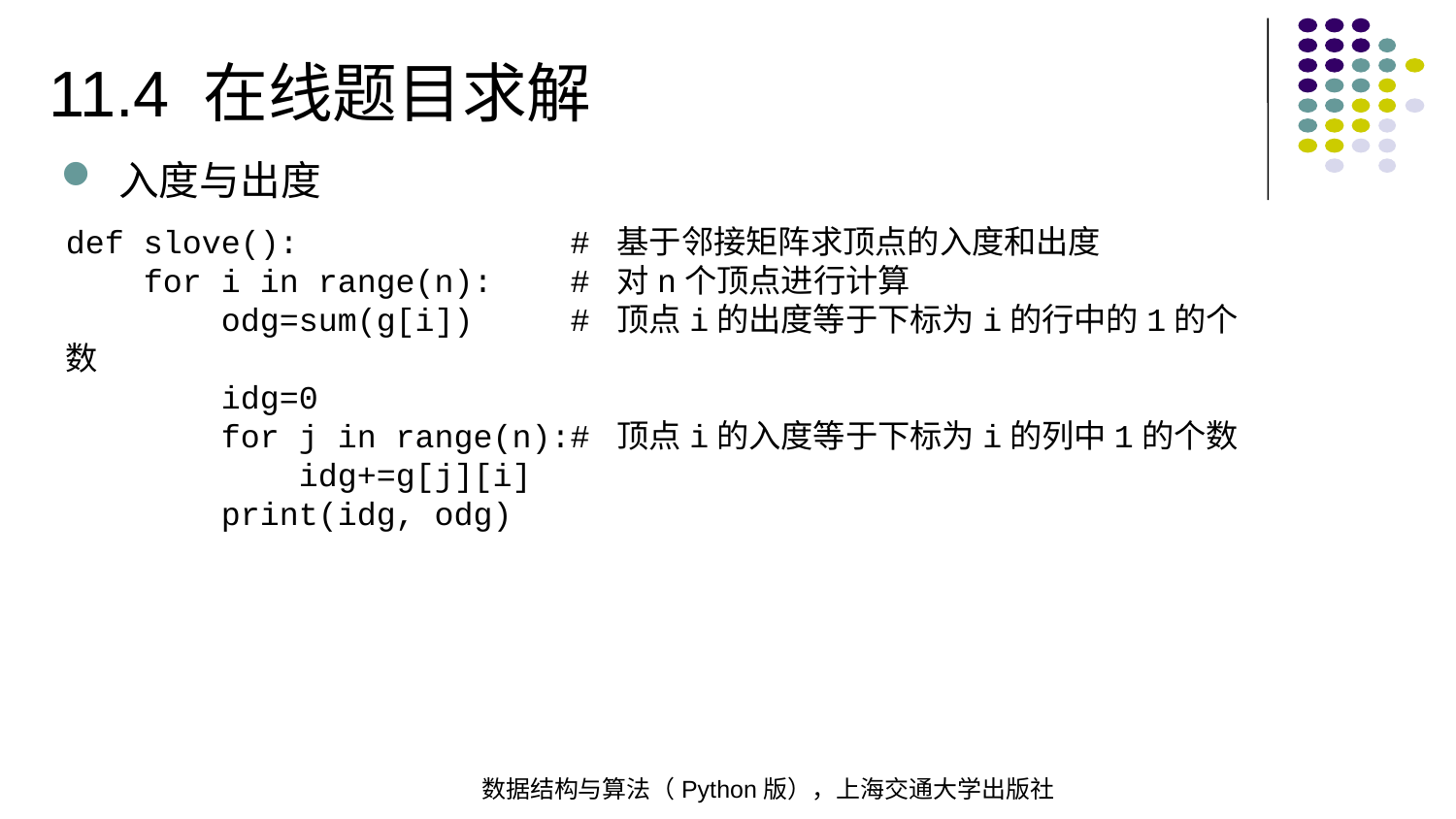

11.4 在线题目求解
入度与出度
def slove():              # 基于邻接矩阵求顶点的入度和出度
    for i in range(n):    # 对n个顶点进行计算
        odg=sum(g[i])     # 顶点i的出度等于下标为i的行中的1的个数
        idg=0
        for j in range(n):# 顶点i的入度等于下标为i的列中1的个数
            idg+=g[j][i]
        print(idg, odg)